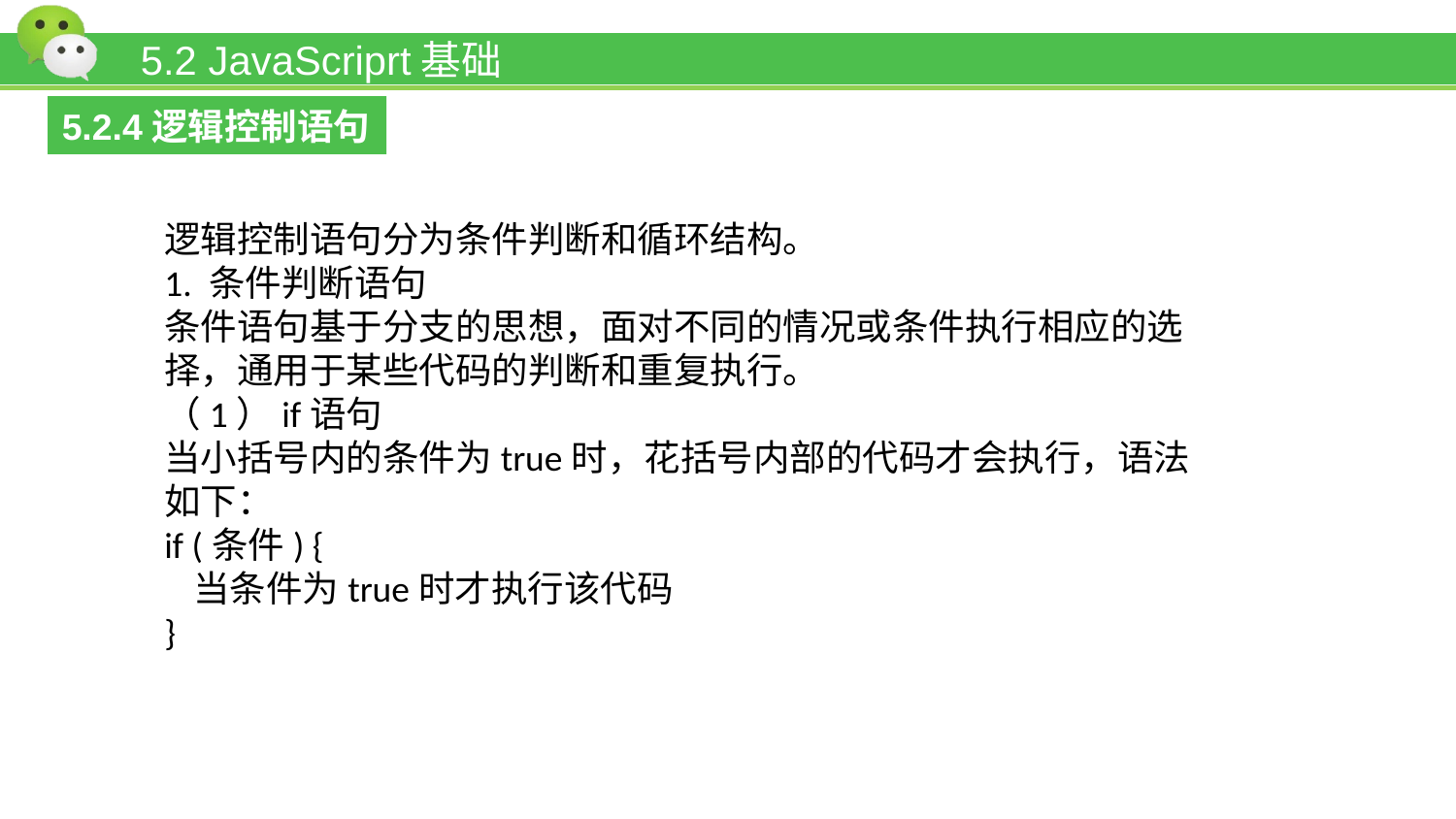

# 5.2 JavaScriprt基础
5.2.4逻辑控制语句
逻辑控制语句分为条件判断和循环结构。
1. 条件判断语句
条件语句基于分支的思想，面对不同的情况或条件执行相应的选择，通用于某些代码的判断和重复执行。
（1）if语句
当小括号内的条件为true时，花括号内部的代码才会执行，语法如下：
if (条件) {
  当条件为true时才执行该代码
}